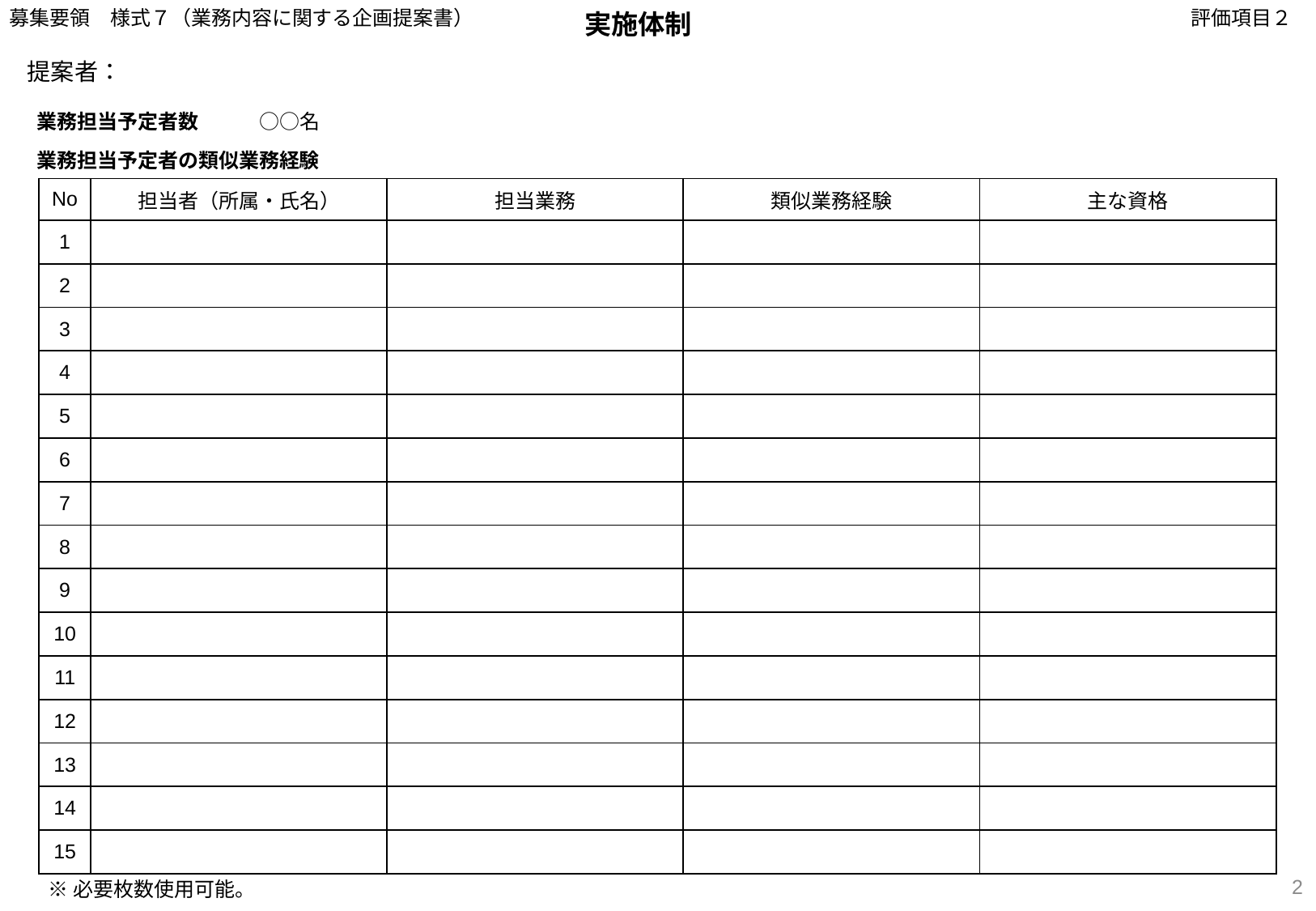

募集要領　様式７（業務内容に関する企画提案書）
実施体制
評価項目２
提案者：
業務担当予定者数　　　○○名
業務担当予定者の類似業務経験
| No | 担当者（所属・氏名） | 担当業務 | 類似業務経験 | 主な資格 |
| --- | --- | --- | --- | --- |
| 1 |  |  |  |  |
| 2 |  |  |  |  |
| 3 |  |  |  |  |
| 4 |  |  |  |  |
| 5 |  |  |  |  |
| 6 |  |  |  |  |
| 7 |  |  |  |  |
| 8 |  |  |  |  |
| 9 |  |  |  |  |
| 10 |  |  |  |  |
| 11 |  |  |  |  |
| 12 |  |  |  |  |
| 13 |  |  |  |  |
| 14 |  |  |  |  |
| 15 |  |  |  |  |
2
※必要枚数使用可能。